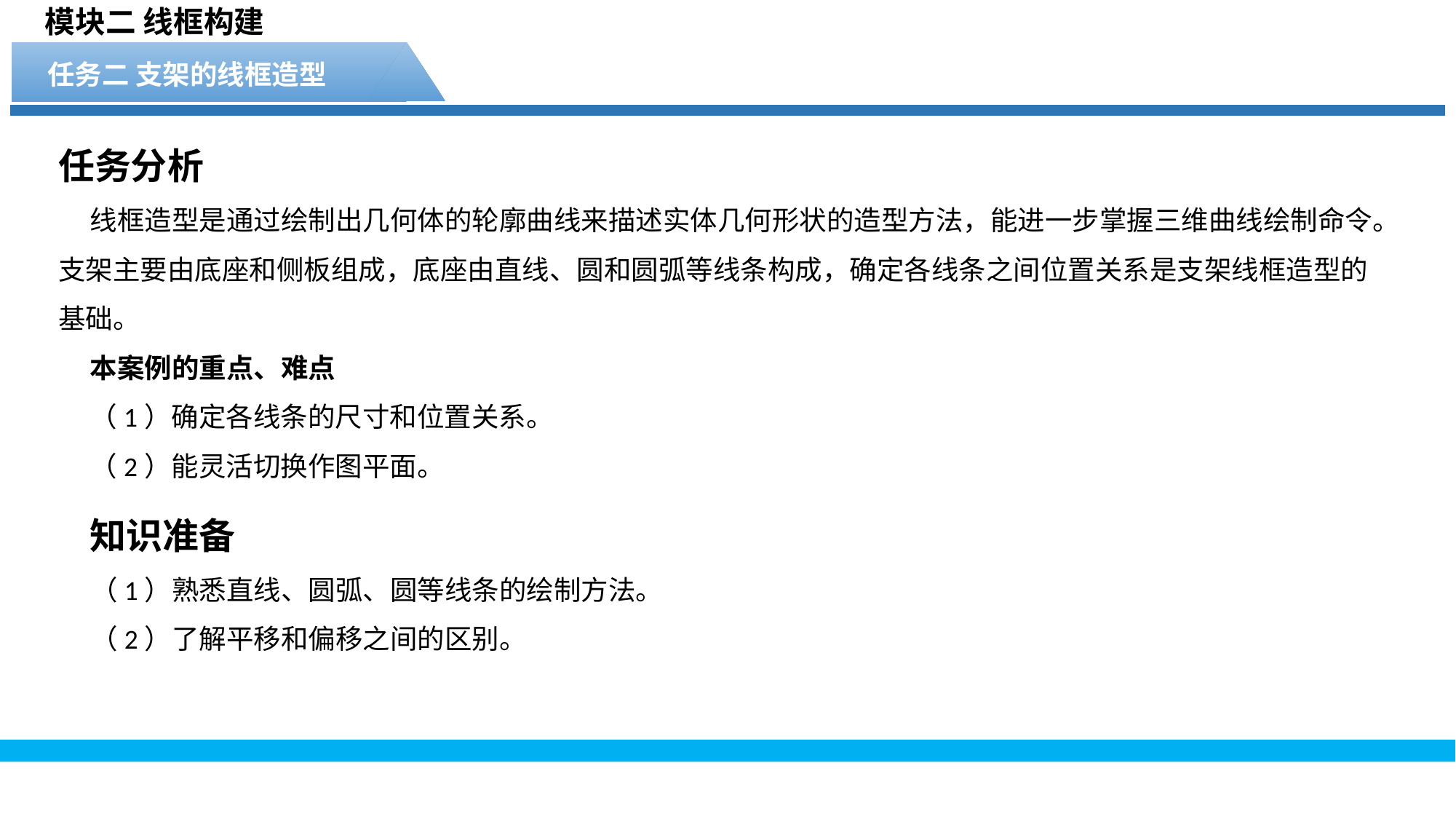

模块二 线框构建

任务二 支架的线框造型
任务分析
线框造型是通过绘制出几何体的轮廓曲线来描述实体几何形状的造型方法，能进一步掌握三维曲线绘制命令。支架主要由底座和侧板组成，底座由直线、圆和圆弧等线条构成，确定各线条之间位置关系是支架线框造型的基础。
本案例的重点、难点
（1）确定各线条的尺寸和位置关系。
（2）能灵活切换作图平面。
知识准备
（1）熟悉直线、圆弧、圆等线条的绘制方法。
（2）了解平移和偏移之间的区别。